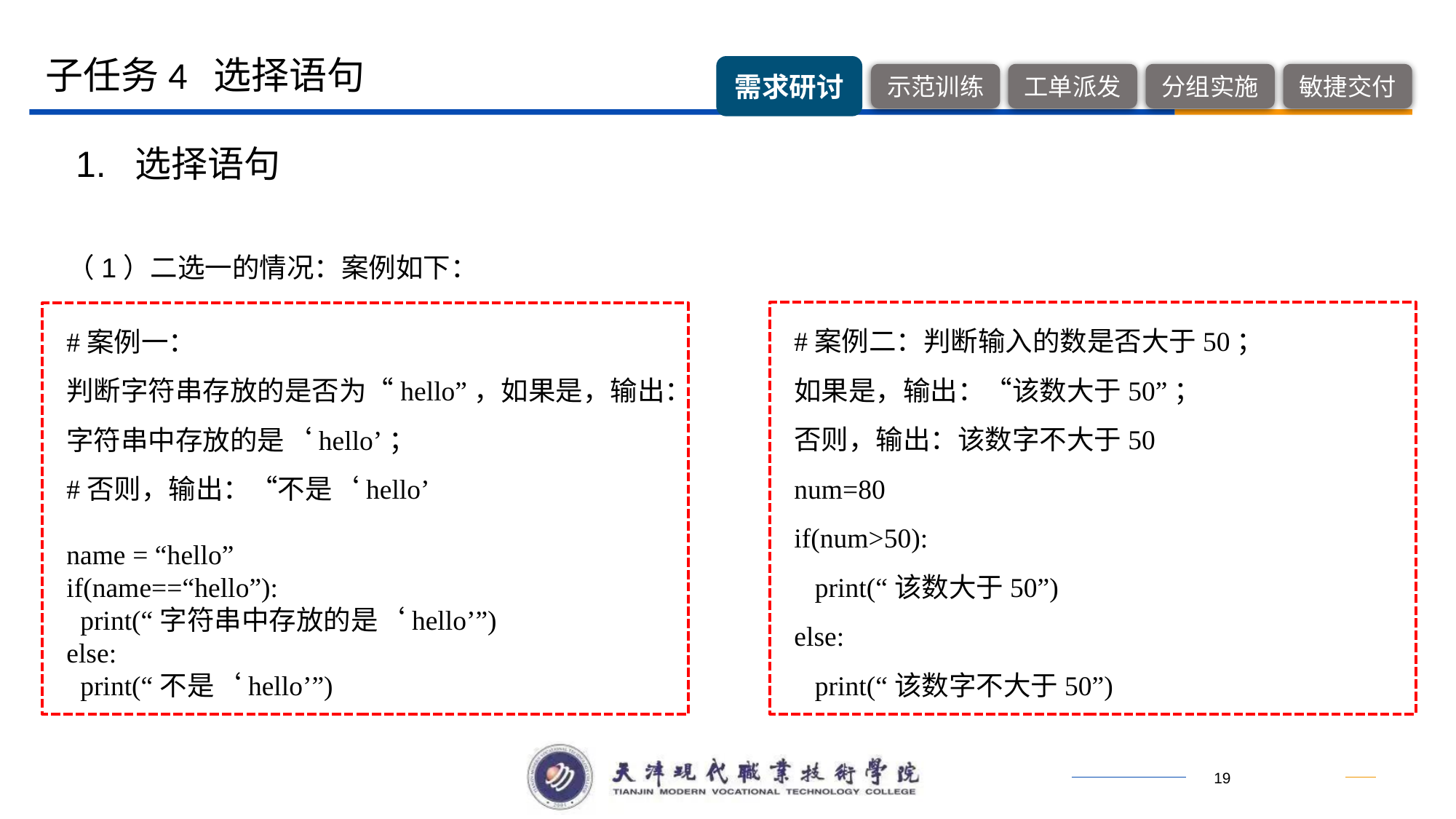

子任务4  选择语句

1.  选择语句
（1）二选一的情况：案例如下：
#案例二：判断输入的数是否大于50；
如果是，输出：“该数大于50”；
否则，输出：该数字不大于50
num=80
if(num>50):
   print(“该数大于50”)
else:
   print(“该数字不大于50”)

#案例一：
判断字符串存放的是否为“hello”，如果是，输出：
字符串中存放的是‘hello’；
#否则，输出：“不是‘hello’

name = “hello”
if(name==“hello”):
  print(“字符串中存放的是‘hello’”)
else:
  print(“不是‘hello’”)